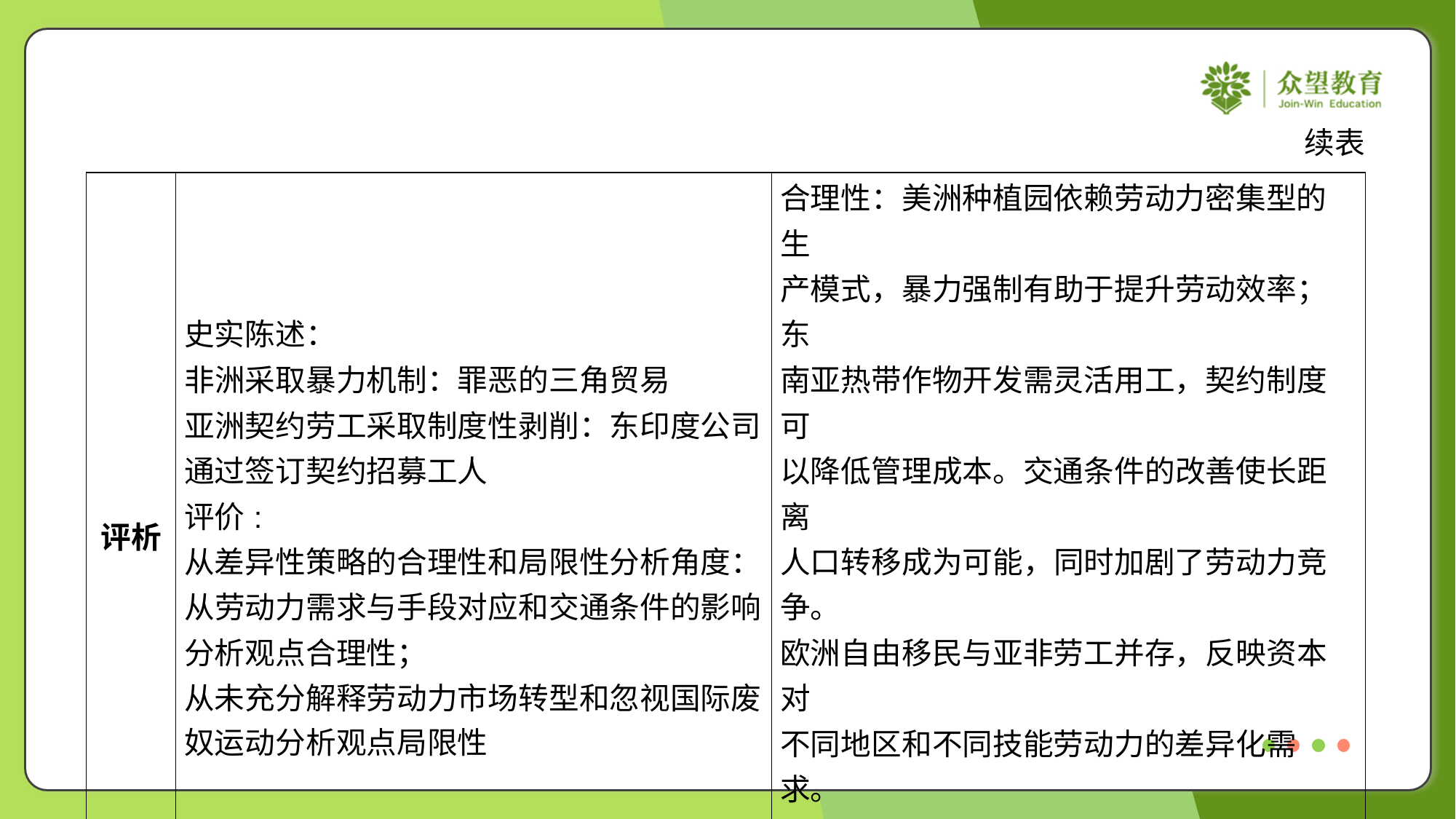

续表
| 评析 | 史实陈述： 非洲采取暴力机制：罪恶的三角贸易 亚洲契约劳工采取制度性剥削：东印度公司 通过签订契约招募工人 评价: 从差异性策略的合理性和局限性分析角度： 从劳动力需求与手段对应和交通条件的影响 分析观点合理性； 从未充分解释劳动力市场转型和忽视国际废 奴运动分析观点局限性 | 合理性：美洲种植园依赖劳动力密集型的生 产模式，暴力强制有助于提升劳动效率；东 南亚热带作物开发需灵活用工，契约制度可 以降低管理成本。交通条件的改善使长距离 人口转移成为可能，同时加剧了劳动力竞 争。 欧洲自由移民与亚非劳工并存，反映资本对 不同地区和不同技能劳动力的差异化需求。 19世纪初英国废除奴隶贸易后，列强逐渐 转向自由契约劳工制度 |
| --- | --- | --- |
| 结论 | 材料通过“暴力与契约”两方面揭示了近代人口转移的殖民本质，但需置于资本主义全 球扩张的框架下综合考量。工业革命重塑了劳动力市场，技术革新加速了移民流动，而 反殖民斗争最终推动了殖民国家用工制度的变革 |  |